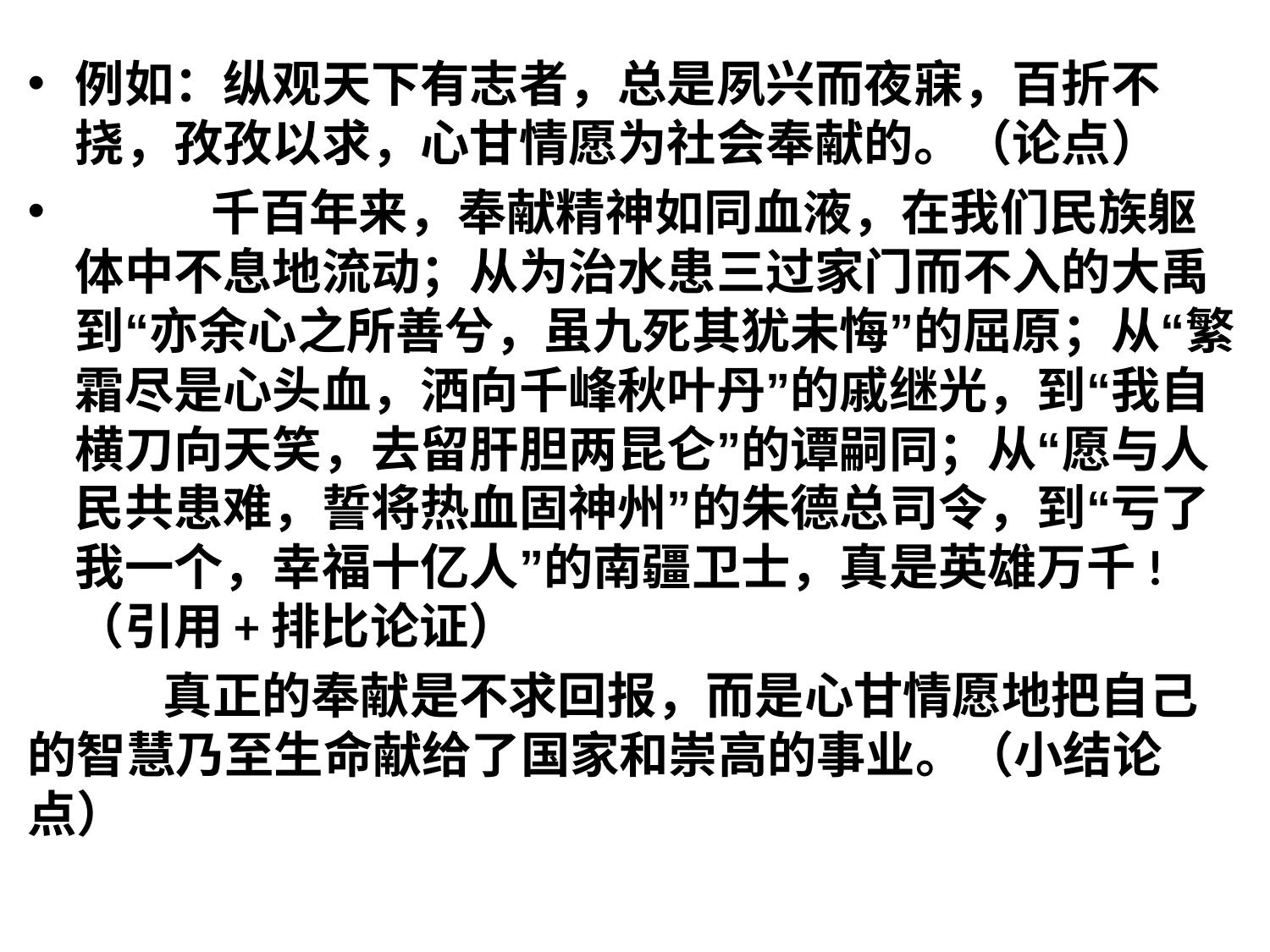

例如：纵观天下有志者，总是夙兴而夜寐，百折不挠，孜孜以求，心甘情愿为社会奉献的。（论点）
         千百年来，奉献精神如同血液，在我们民族躯体中不息地流动；从为治水患三过家门而不入的大禹到“亦余心之所善兮，虽九死其犹未悔”的屈原；从“繁霜尽是心头血，洒向千峰秋叶丹”的戚继光，到“我自横刀向天笑，去留肝胆两昆仑”的谭嗣同；从“愿与人民共患难，誓将热血固神州”的朱德总司令，到“亏了我一个，幸福十亿人”的南疆卫士，真是英雄万千! （引用+排比论证）
         真正的奉献是不求回报，而是心甘情愿地把自己的智慧乃至生命献给了国家和崇高的事业。（小结论点）